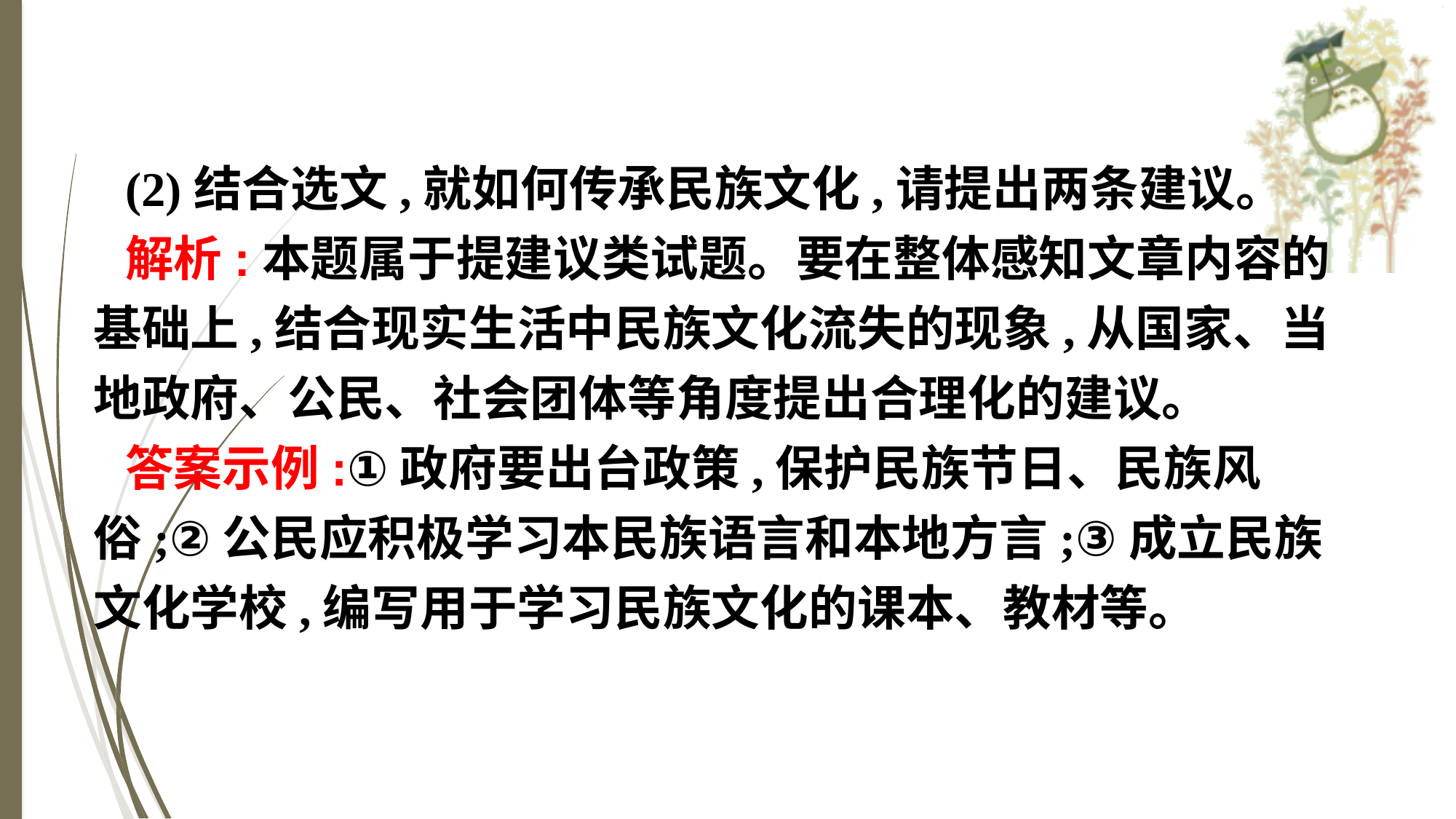

(2)结合选文,就如何传承民族文化,请提出两条建议。
解析:本题属于提建议类试题。要在整体感知文章内容的基础上,结合现实生活中民族文化流失的现象,从国家、当地政府、公民、社会团体等角度提出合理化的建议。
答案示例:①政府要出台政策,保护民族节日、民族风俗;②公民应积极学习本民族语言和本地方言;③成立民族文化学校,编写用于学习民族文化的课本、教材等。